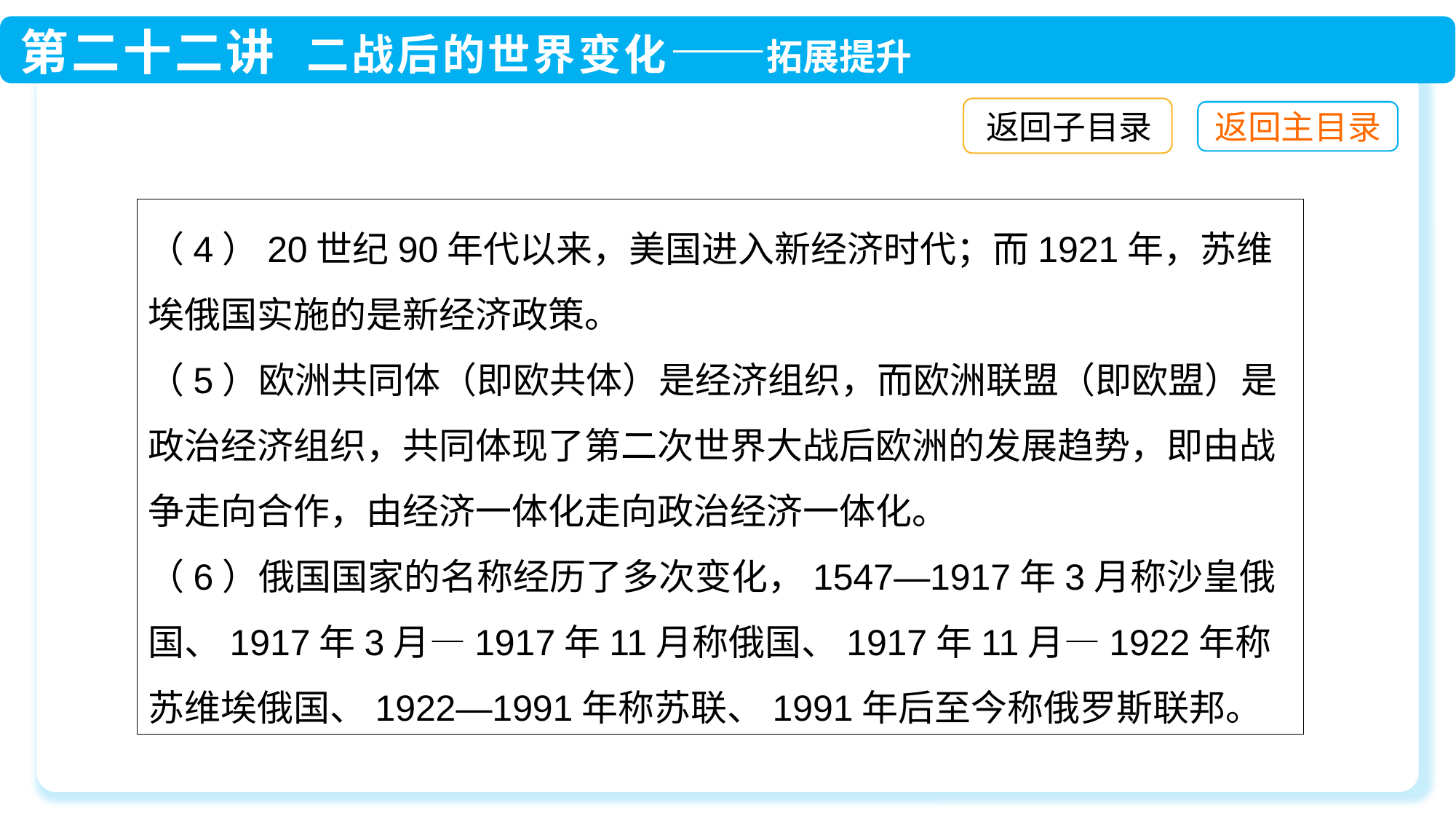

返回子目录
（4）20世纪90年代以来，美国进入新经济时代；而1921年，苏维埃俄国实施的是新经济政策。
（5）欧洲共同体（即欧共体）是经济组织，而欧洲联盟（即欧盟）是政治经济组织，共同体现了第二次世界大战后欧洲的发展趋势，即由战争走向合作，由经济一体化走向政治经济一体化。
（6）俄国国家的名称经历了多次变化，1547—1917年3月称沙皇俄国、1917年3月—1917年11月称俄国、1917年11月—1922年称苏维埃俄国、1922—1991年称苏联、1991年后至今称俄罗斯联邦。